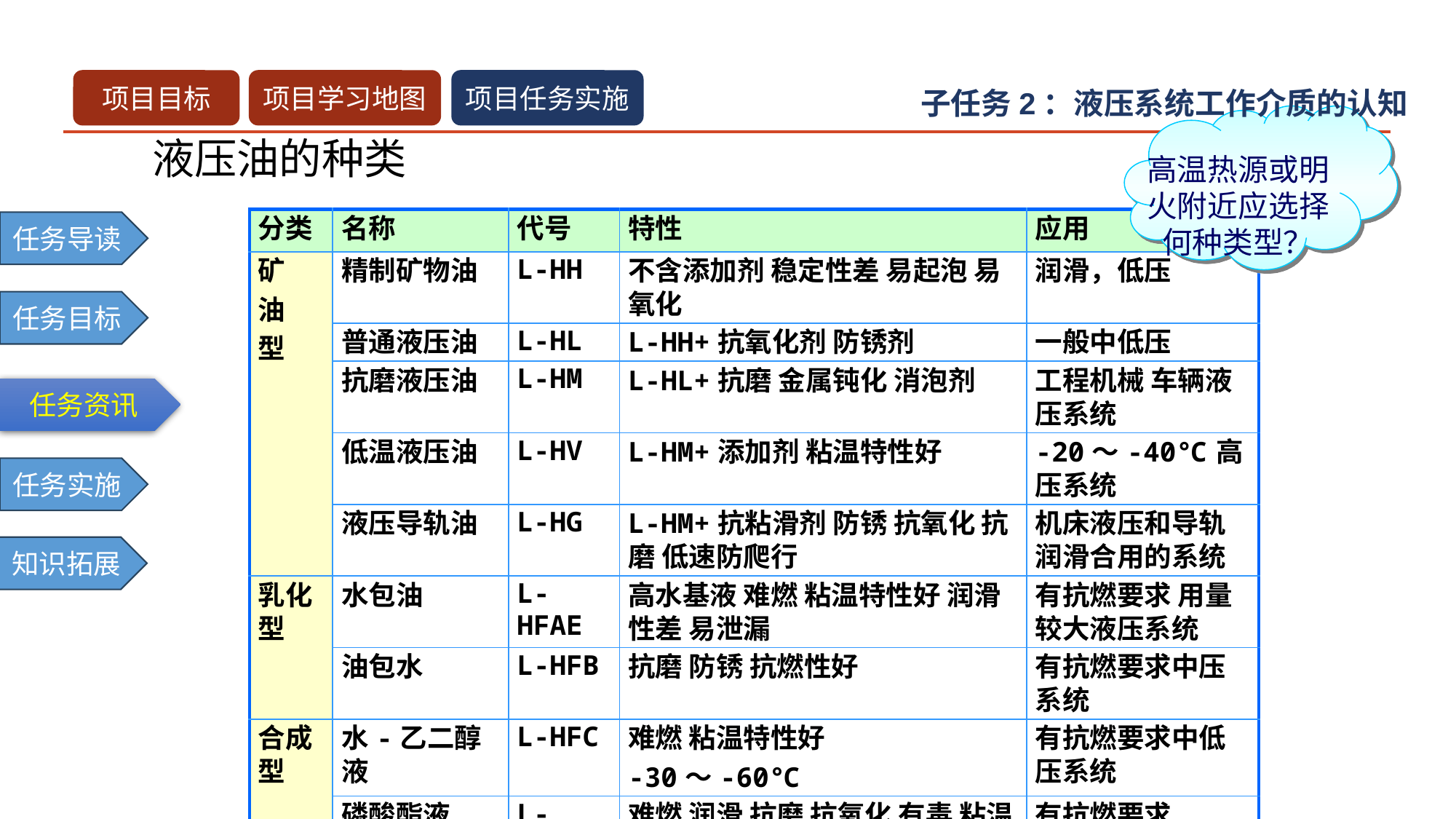

子任务2：液压系统工作介质的认知
液压油的种类

高温热源或明火附近应选择何种类型？
| 分类 | 名称 | 代号 | 特性 | 应用 |
| --- | --- | --- | --- | --- |
| 矿 油 型 | 精制矿物油 | L-HH | 不含添加剂 稳定性差 易起泡 易氧化 | 润滑，低压 |
|  | 普通液压油 | L-HL | L-HH+抗氧化剂 防锈剂 | 一般中低压 |
|  | 抗磨液压油 | L-HM | L-HL+抗磨 金属钝化 消泡剂 | 工程机械 车辆液压系统 |
|  | 低温液压油 | L-HV | L-HM+添加剂 粘温特性好 | -20～-40℃高压系统 |
|  | 液压导轨油 | L-HG | L-HM+抗粘滑剂 防锈 抗氧化 抗磨 低速防爬行 | 机床液压和导轨润滑合用的系统 |
| 乳化型 | 水包油 | L-HFAE | 高水基液 难燃 粘温特性好 润滑性差 易泄漏 | 有抗燃要求 用量较大液压系统 |
|  | 油包水 | L-HFB | 抗磨 防锈 抗燃性好 | 有抗燃要求中压系统 |
| 合成型 | 水-乙二醇液 | L-HFC | 难燃 粘温特性好 -30～-60℃ | 有抗燃要求中低压系统 |
|  | 磷酸酯液 | L-HFDR | 难燃 润滑 抗磨 抗氧化 有毒 粘温特性好 -54～135℃ | 有抗燃要求 高压精密系统 |